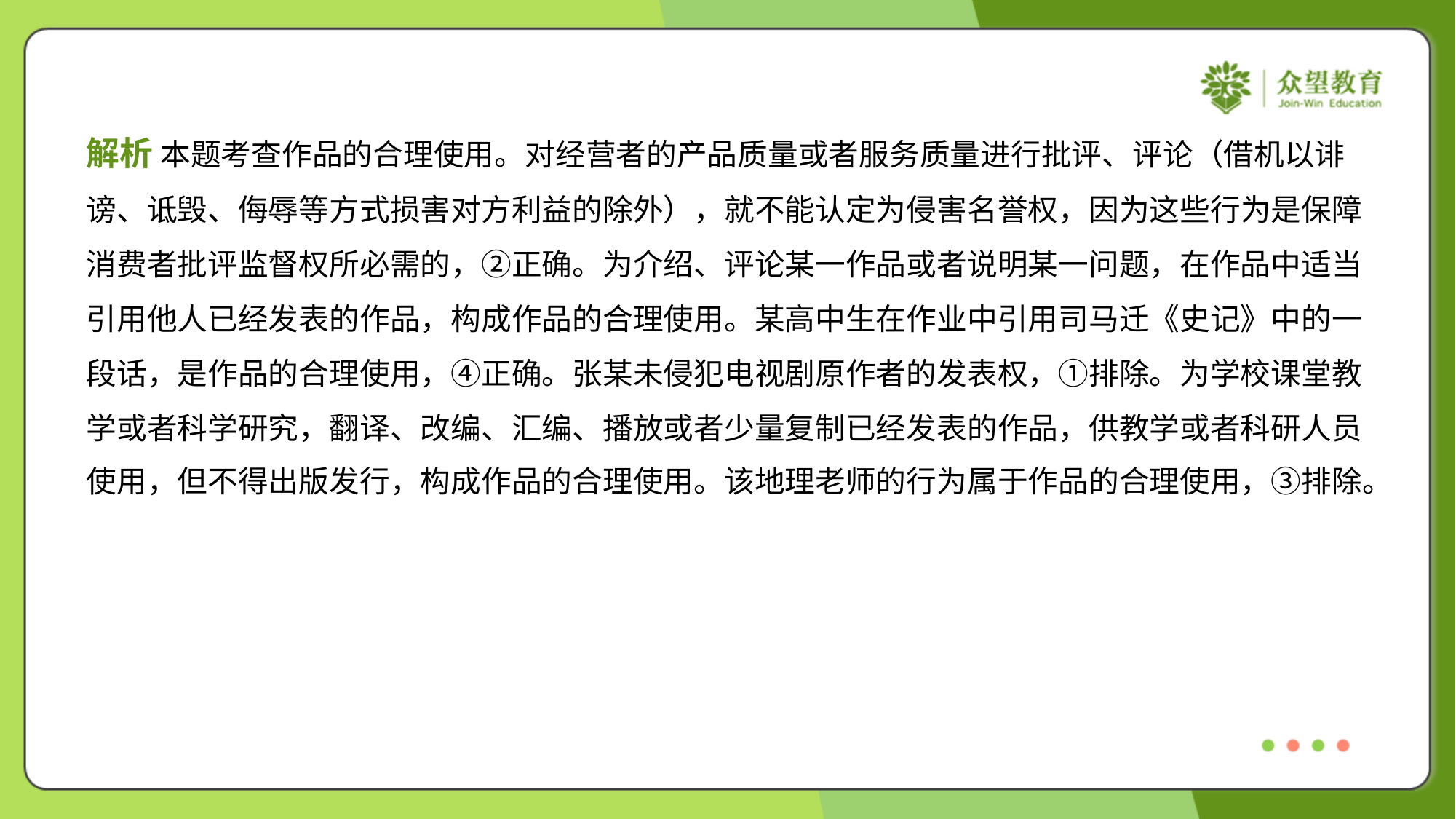

解析 本题考查作品的合理使用。对经营者的产品质量或者服务质量进行批评、评论（借机以诽
谤、诋毁、侮辱等方式损害对方利益的除外），就不能认定为侵害名誉权，因为这些行为是保障
消费者批评监督权所必需的，②正确。为介绍、评论某一作品或者说明某一问题，在作品中适当
引用他人已经发表的作品，构成作品的合理使用。某高中生在作业中引用司马迁《史记》中的一
段话，是作品的合理使用，④正确。张某未侵犯电视剧原作者的发表权，①排除。为学校课堂教
学或者科学研究，翻译、改编、汇编、播放或者少量复制已经发表的作品，供教学或者科研人员
使用，但不得出版发行，构成作品的合理使用。该地理老师的行为属于作品的合理使用，③排除。